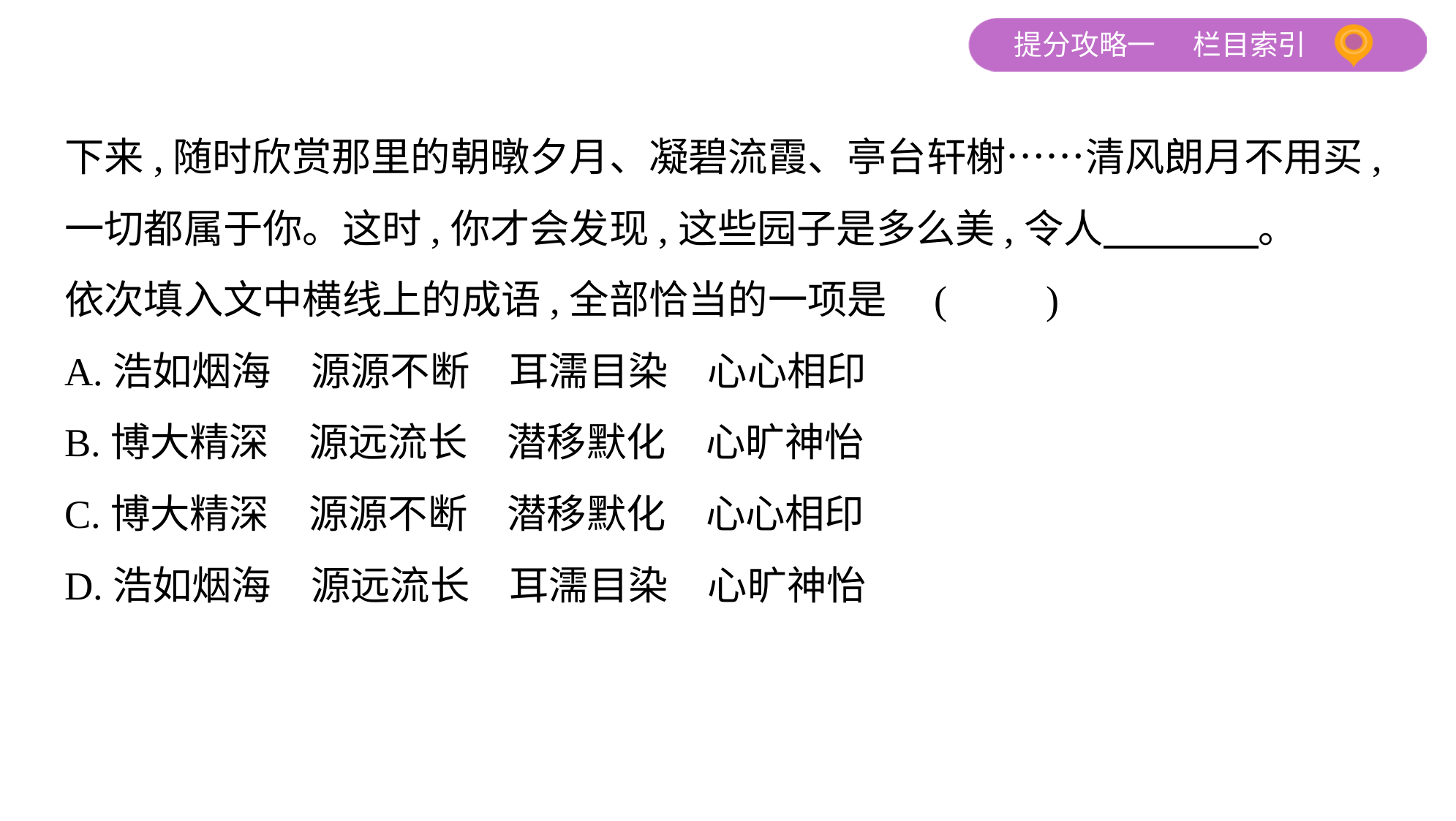

下来,随时欣赏那里的朝暾夕月、凝碧流霞、亭台轩榭……清风朗月不用买,
一切都属于你。这时,你才会发现,这些园子是多么美,令人　　　    。
依次填入文中横线上的成语,全部恰当的一项是 (　　)
A.浩如烟海　源源不断　耳濡目染　心心相印
B.博大精深　源远流长　潜移默化　心旷神怡
C.博大精深　源源不断　潜移默化　心心相印
D.浩如烟海　源远流长　耳濡目染　心旷神怡